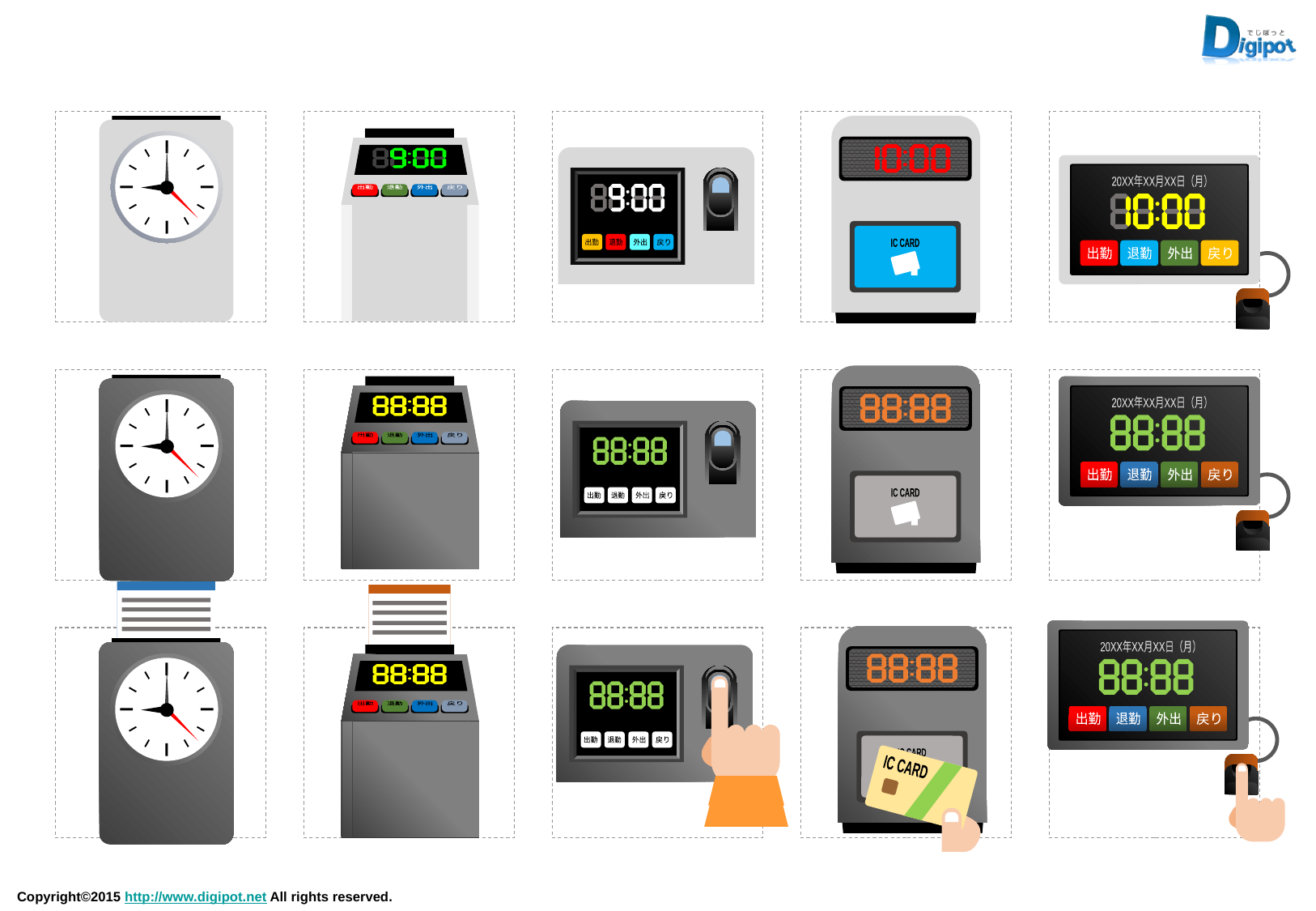

IC CARD

出勤
退勤
外出
戻り

出勤
退勤
外出
戻り

20XX年XX月XX日（月）

出勤
退勤
外出
戻り

IC CARD

出勤
退勤
外出
戻り

20XX年XX月XX日（月）

出勤
退勤
外出
戻り

出勤
退勤
外出
戻り

出勤
退勤
外出
戻り

20XX年XX月XX日（月）

出勤
退勤
外出
戻り

IC CARD

IC CARD

出勤
退勤
外出
戻り